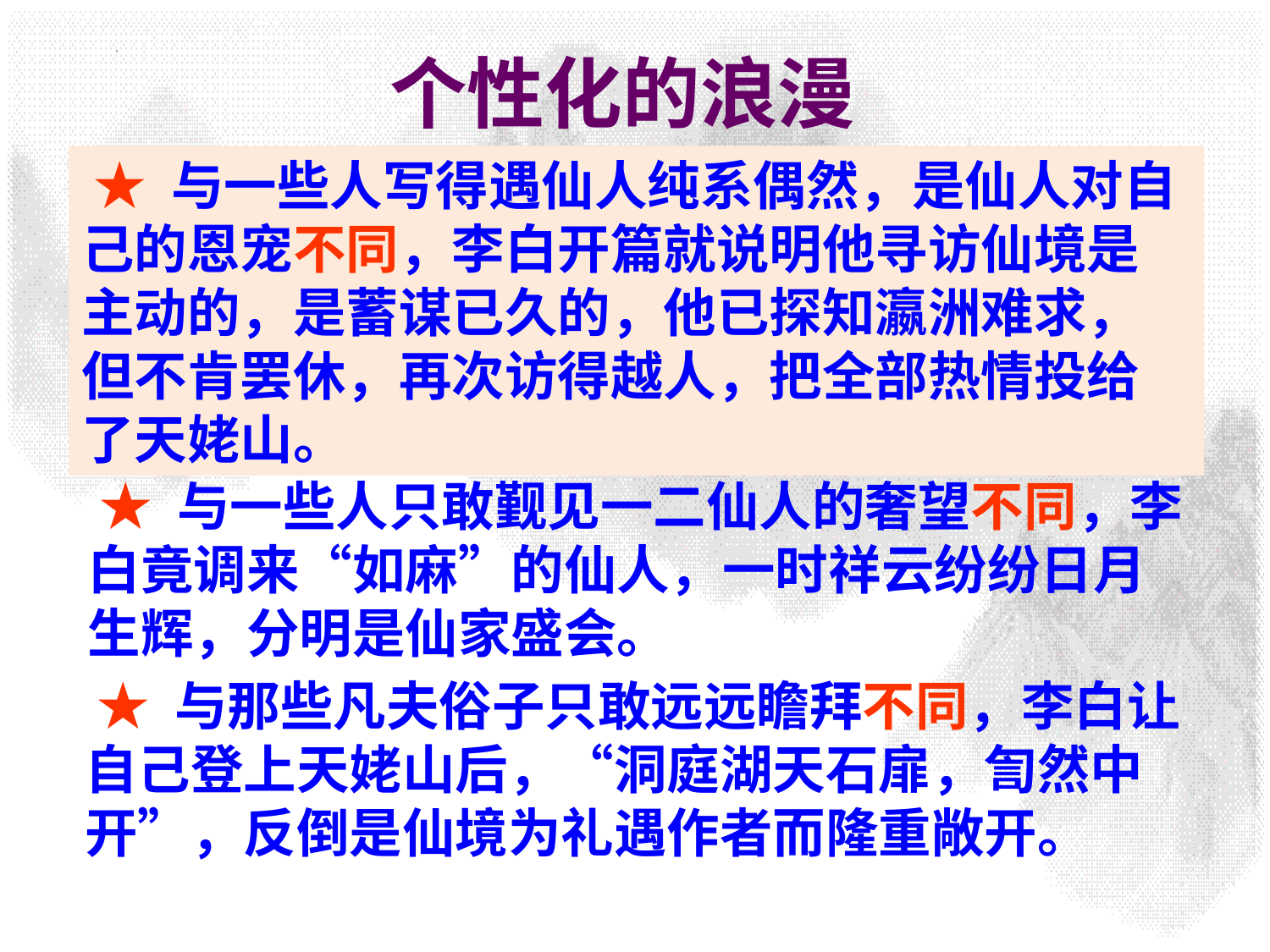

个性化的浪漫
 ★ 与一些人写得遇仙人纯系偶然，是仙人对自己的恩宠不同，李白开篇就说明他寻访仙境是主动的，是蓄谋已久的，他已探知瀛洲难求，但不肯罢休，再次访得越人，把全部热情投给了天姥山。
 ★ 与一些人只敢觐见一二仙人的奢望不同，李白竟调来“如麻”的仙人，一时祥云纷纷日月生辉，分明是仙家盛会。
 ★ 与那些凡夫俗子只敢远远瞻拜不同，李白让自己登上天姥山后，“洞庭湖天石扉，訇然中开”，反倒是仙境为礼遇作者而隆重敞开。